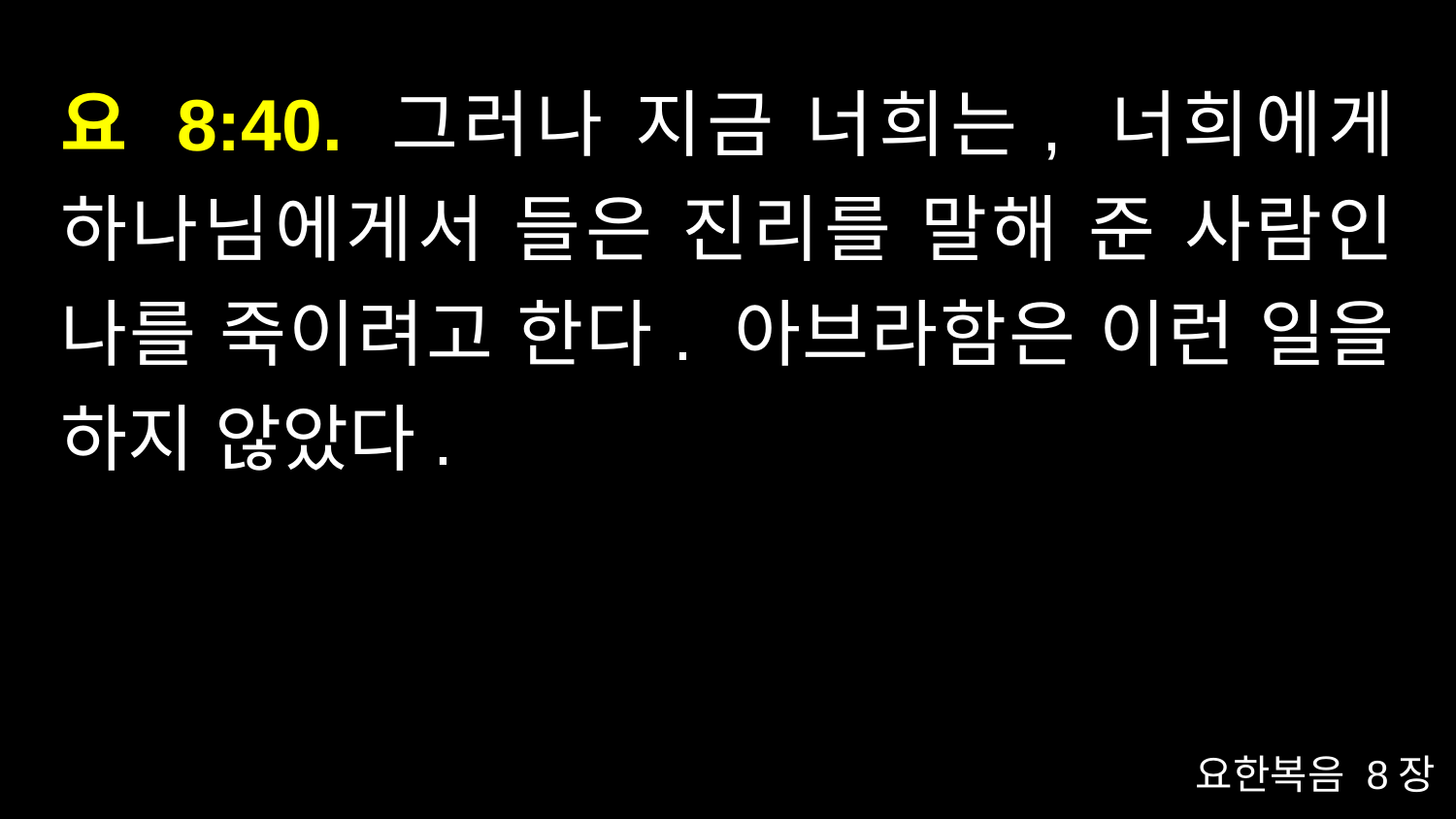

# 요 8:40. 그러나 지금 너희는, 너희에게 하나님에게서 들은 진리를 말해 준 사람인 나를 죽이려고 한다. 아브라함은 이런 일을 하지 않았다.
요한복음 8장